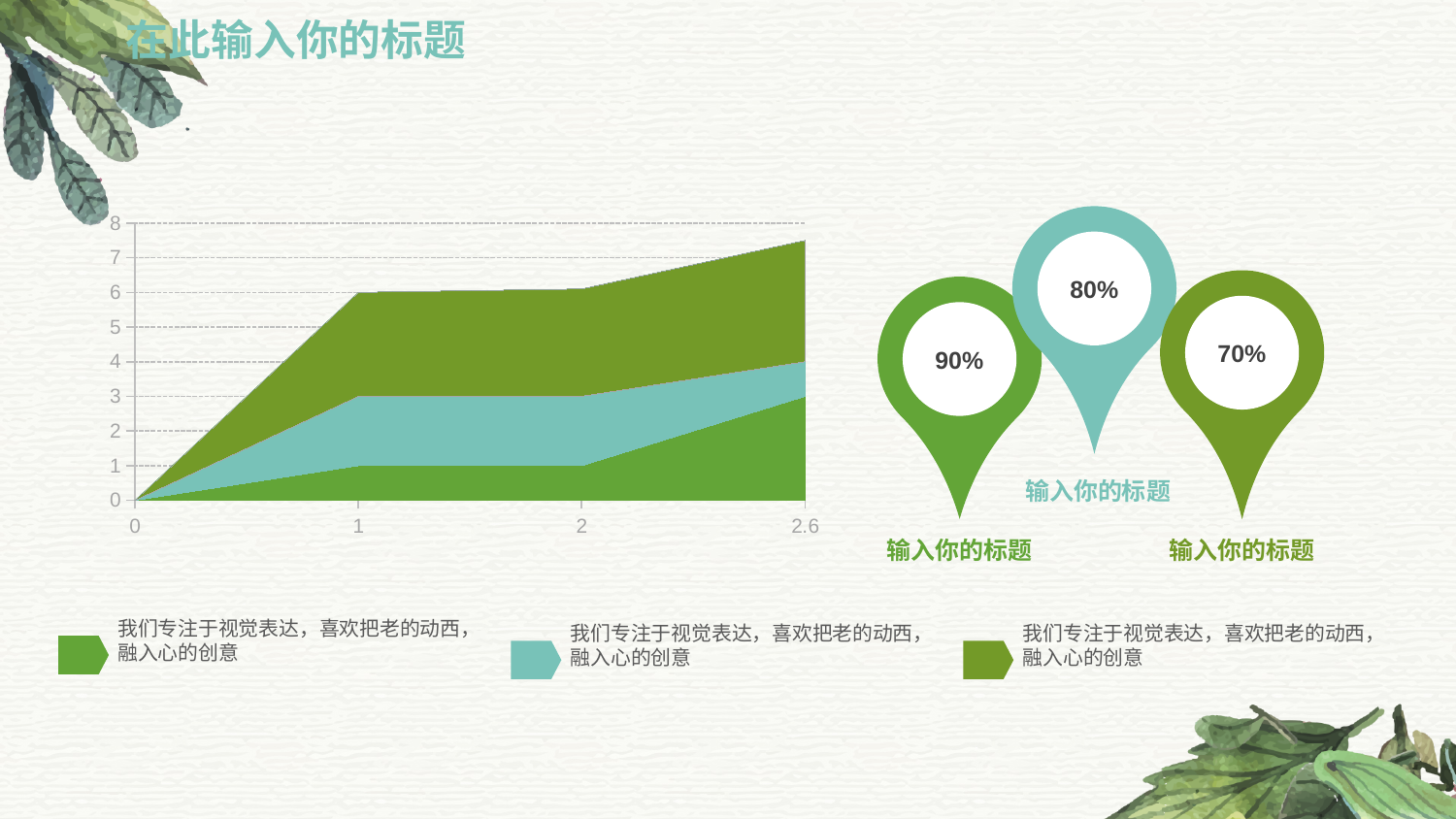

在此输入你的标题

### Chart

| Category | Y-Values | Column1 | Column2 | Column3 |
|---|---|---|---|---|
| 0.0 | 0.0 | 0.0 | 0.0 | None |
| 1.0 | 1.0 | 2.0 | 3.0 | None |
| 2.0 | 1.0 | 2.0 | 3.1 | None |
| 2.6 | 3.0 | 1.0 | 3.5 | None |
80%

70%

90%
输入你的标题
输入你的标题
输入你的标题
我们专注于视觉表达，喜欢把老的动西，融入心的创意
我们专注于视觉表达，喜欢把老的动西，融入心的创意
我们专注于视觉表达，喜欢把老的动西，融入心的创意